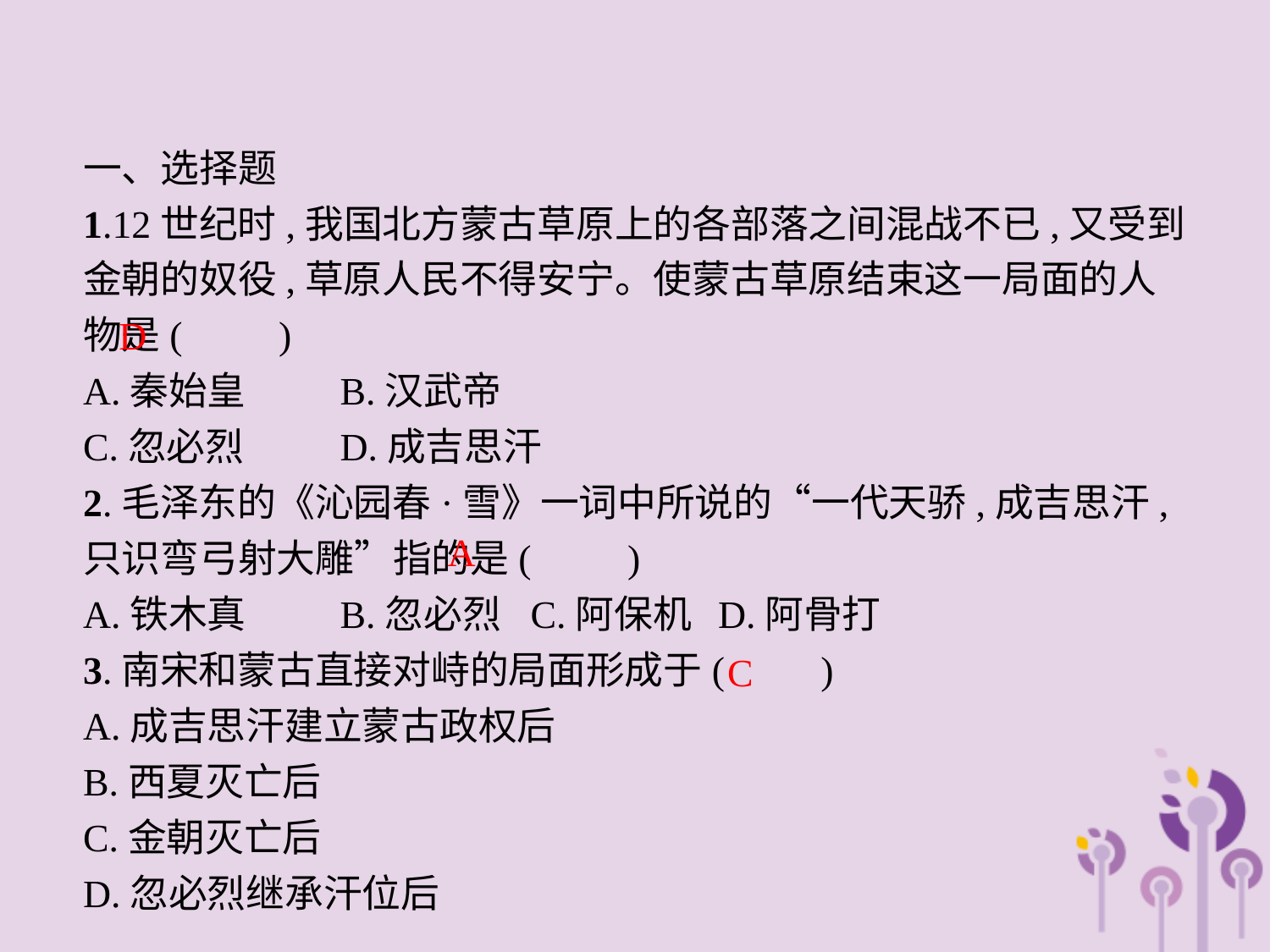

一、选择题
1.12世纪时,我国北方蒙古草原上的各部落之间混战不已,又受到金朝的奴役,草原人民不得安宁。使蒙古草原结束这一局面的人物是(　　)
A.秦始皇	B.汉武帝
C.忽必烈	D.成吉思汗
2.毛泽东的《沁园春·雪》一词中所说的“一代天骄,成吉思汗,只识弯弓射大雕”指的是(　　)
A.铁木真	B.忽必烈	C.阿保机	D.阿骨打
3.南宋和蒙古直接对峙的局面形成于(　　)
A.成吉思汗建立蒙古政权后
B.西夏灭亡后
C.金朝灭亡后
D.忽必烈继承汗位后
D
A
C